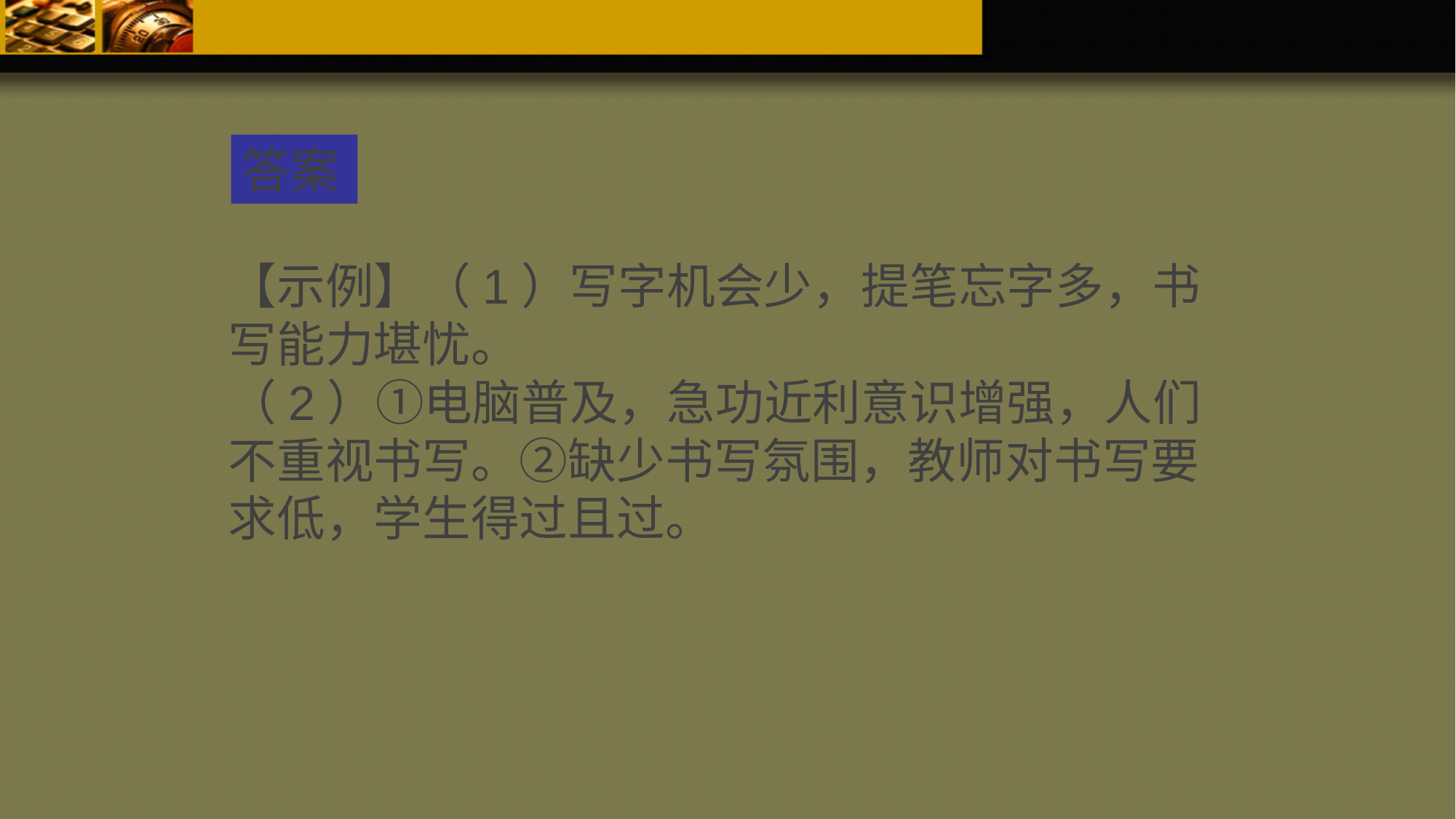

答案
【示例】（1）写字机会少，提笔忘字多，书写能力堪忧。
（2）①电脑普及，急功近利意识增强，人们不重视书写。②缺少书写氛围，教师对书写要求低，学生得过且过。